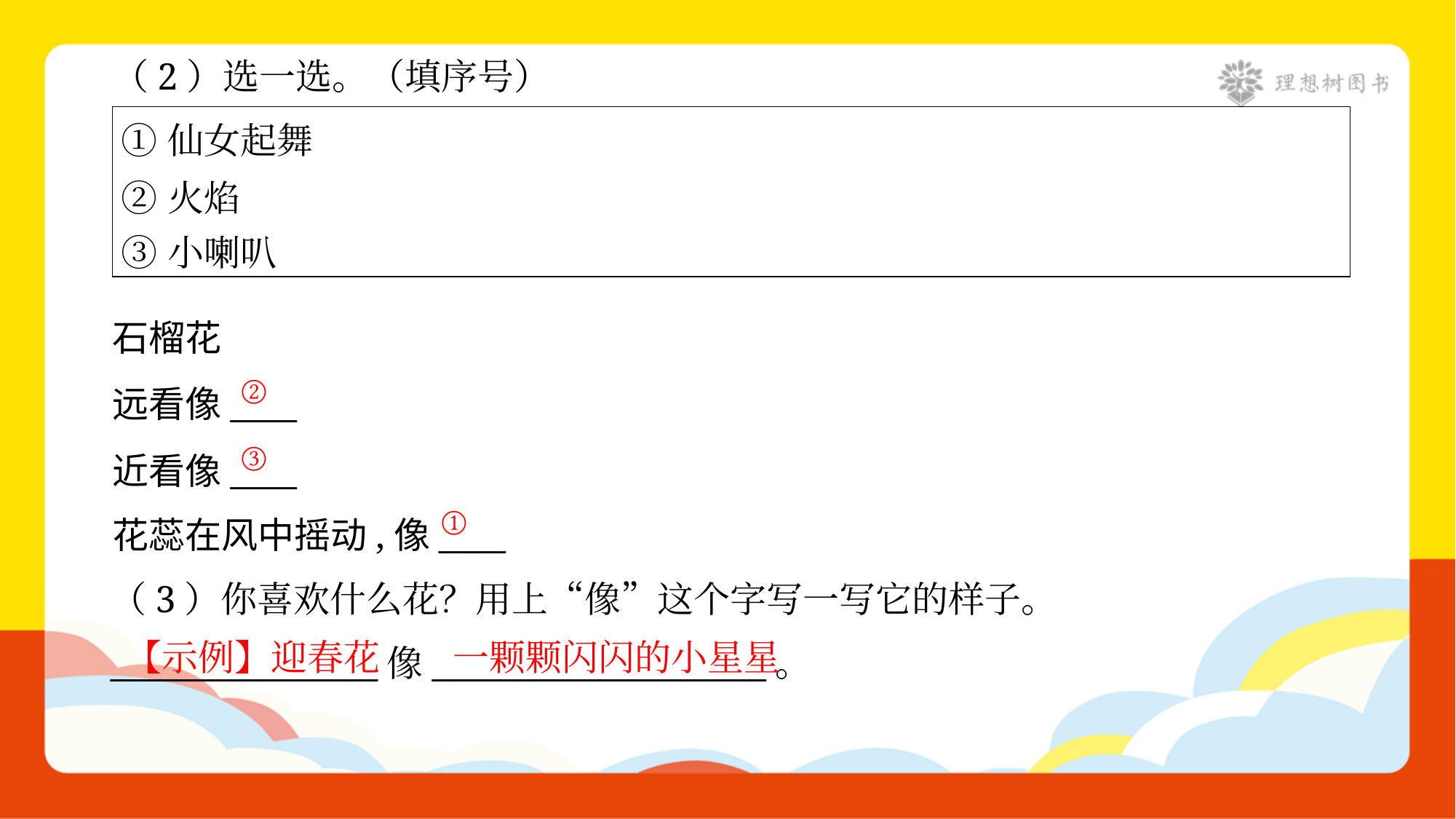

（2）选一选。（填序号）
| ①仙女起舞 ②火焰 ③小喇叭 |
| --- |
石榴花
远看像____
近看像____
花蕊在风中摇动,像____
②
③
①
（3）你喜欢什么花？用上“像”这个字写一写它的样子。
________________像____________________。
【示例】迎春花
一颗颗闪闪的小星星